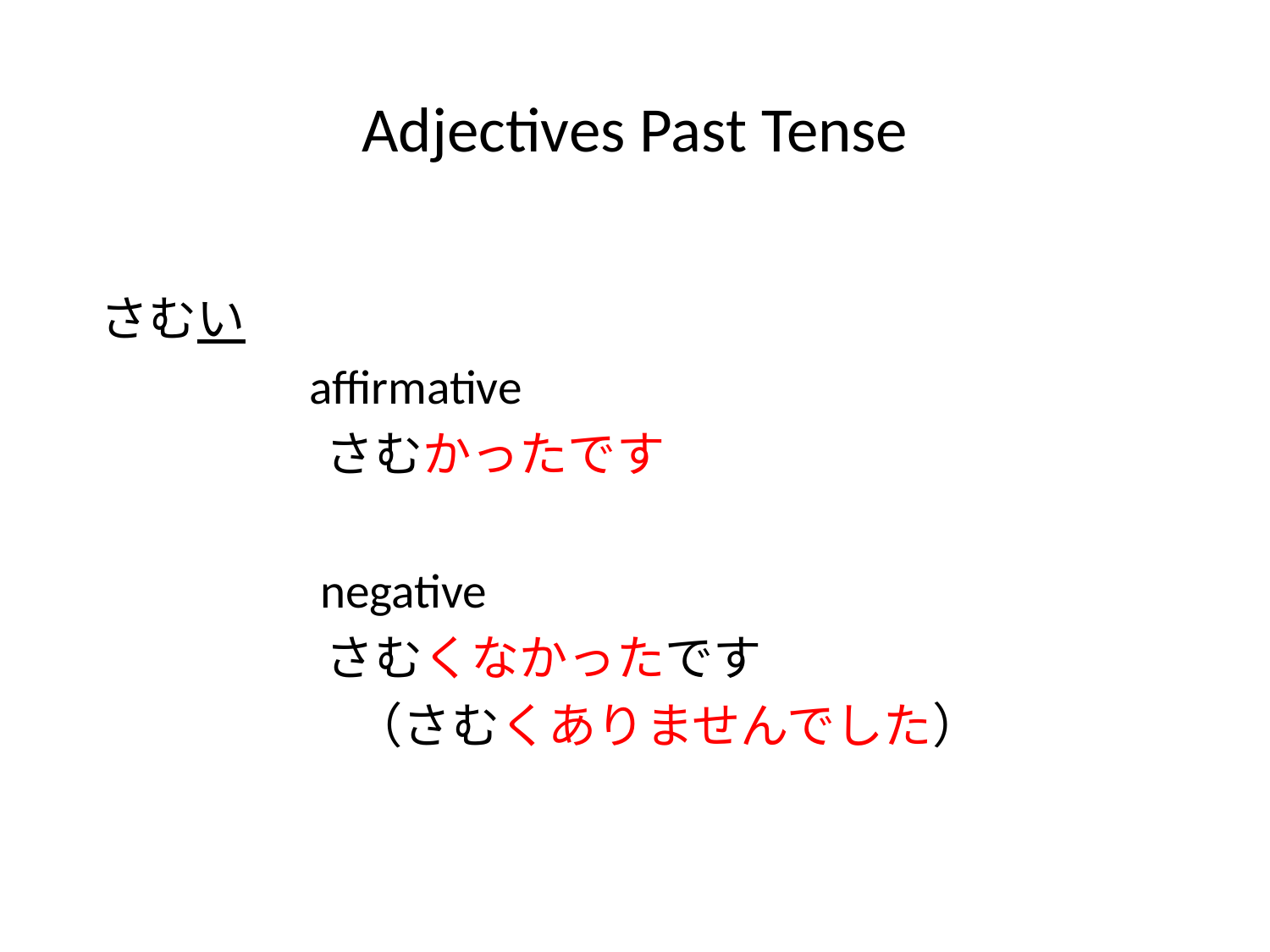

# Adjectives Past Tense

さむい
                   affirmative
                    さむかったです

                    negative
                    さむくなかったです
	　　　（さむくありませんでした）